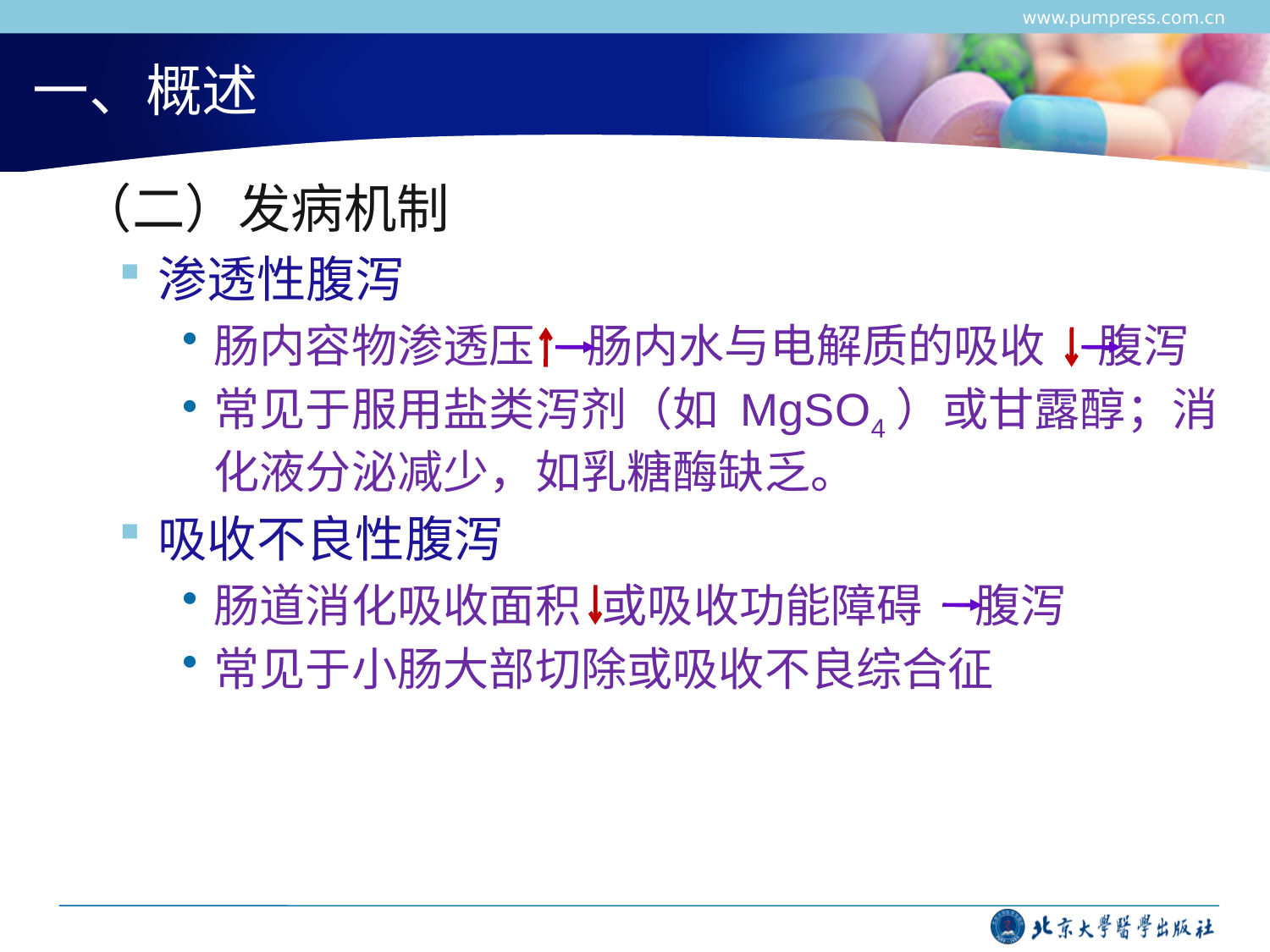

www.pumpress.com.cn
# 一、概述
 （二）发病机制
渗透性腹泻
肠内容物渗透压     肠内水与电解质的吸收     腹泻
常见于服用盐类泻剂（如 MgSO4）或甘露醇；消化液分泌减少，如乳糖酶缺乏。
吸收不良性腹泻
肠道消化吸收面积  或吸收功能障碍     腹泻
常见于小肠大部切除或吸收不良综合征